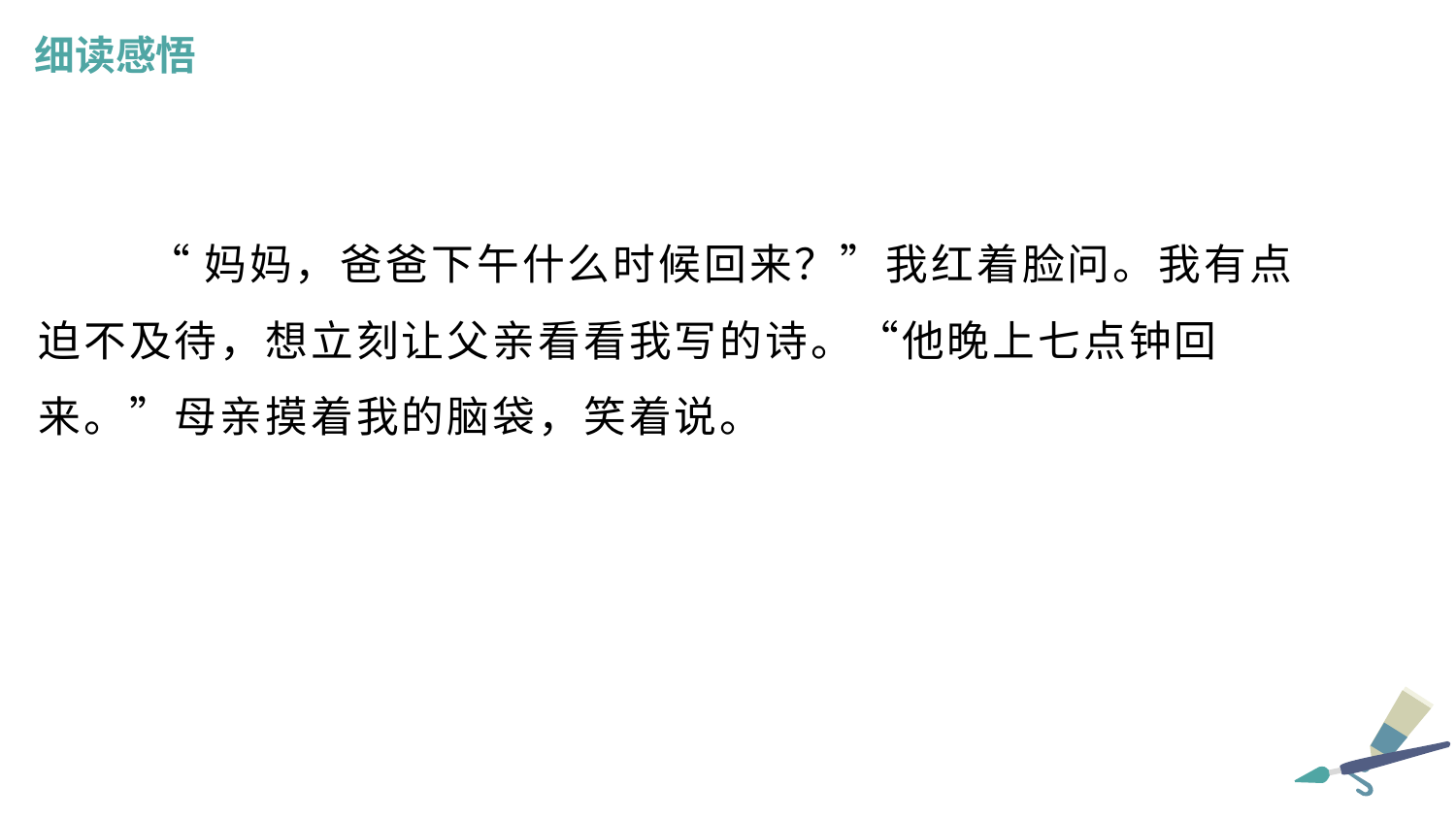

细读感悟
           “妈妈，爸爸下午什么时候回来？”我红着脸问。我有点迫不及待，想立刻让父亲看看我写的诗。“他晚上七点钟回来。”母亲摸着我的脑袋，笑着说。